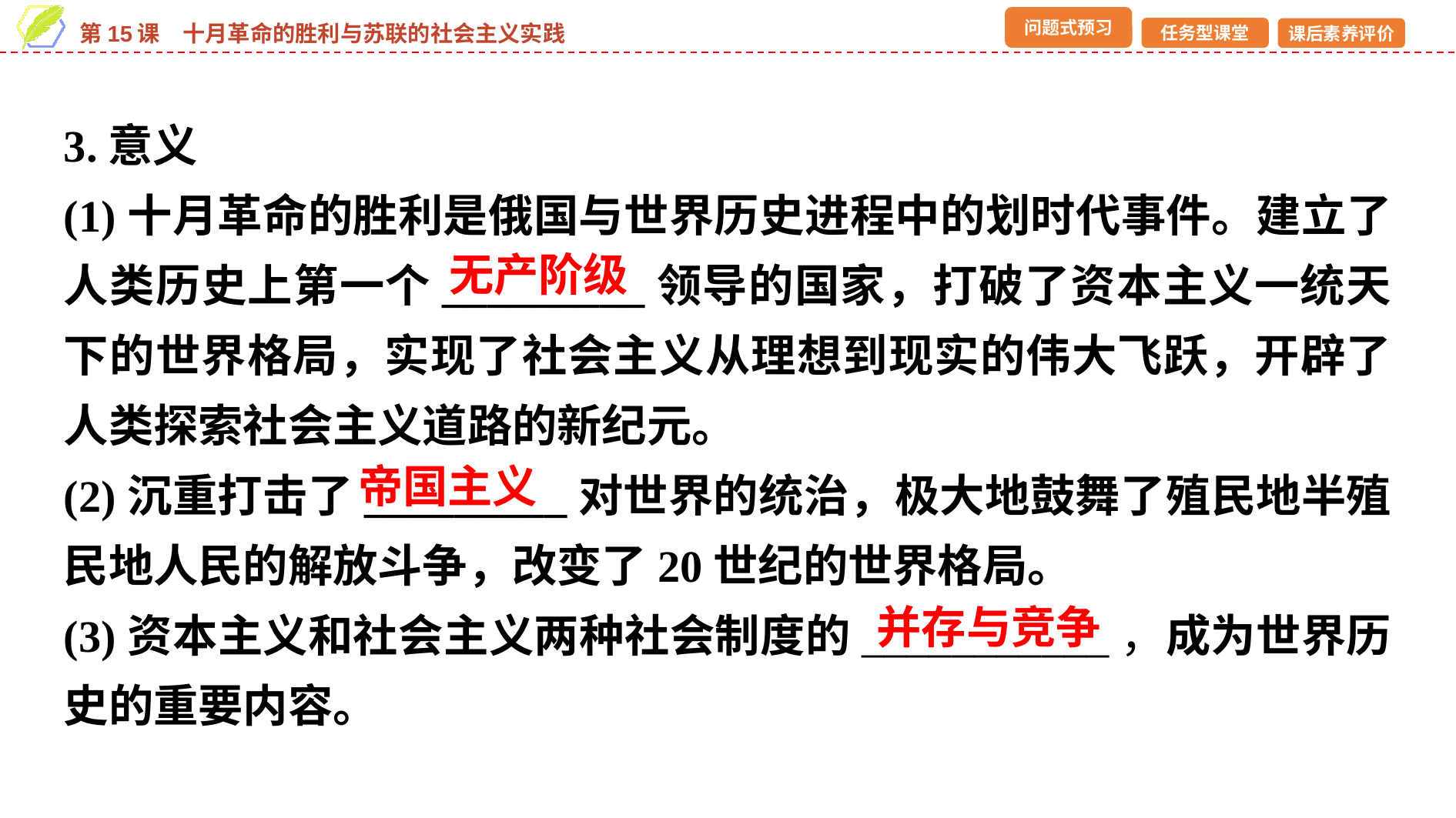

3.意义
(1)十月革命的胜利是俄国与世界历史进程中的划时代事件。建立了人类历史上第一个_________领导的国家，打破了资本主义一统天下的世界格局，实现了社会主义从理想到现实的伟大飞跃，开辟了人类探索社会主义道路的新纪元。
(2)沉重打击了_________对世界的统治，极大地鼓舞了殖民地半殖民地人民的解放斗争，改变了20世纪的世界格局。
(3)资本主义和社会主义两种社会制度的___________，成为世界历史的重要内容。
无产阶级
帝国主义
并存与竞争